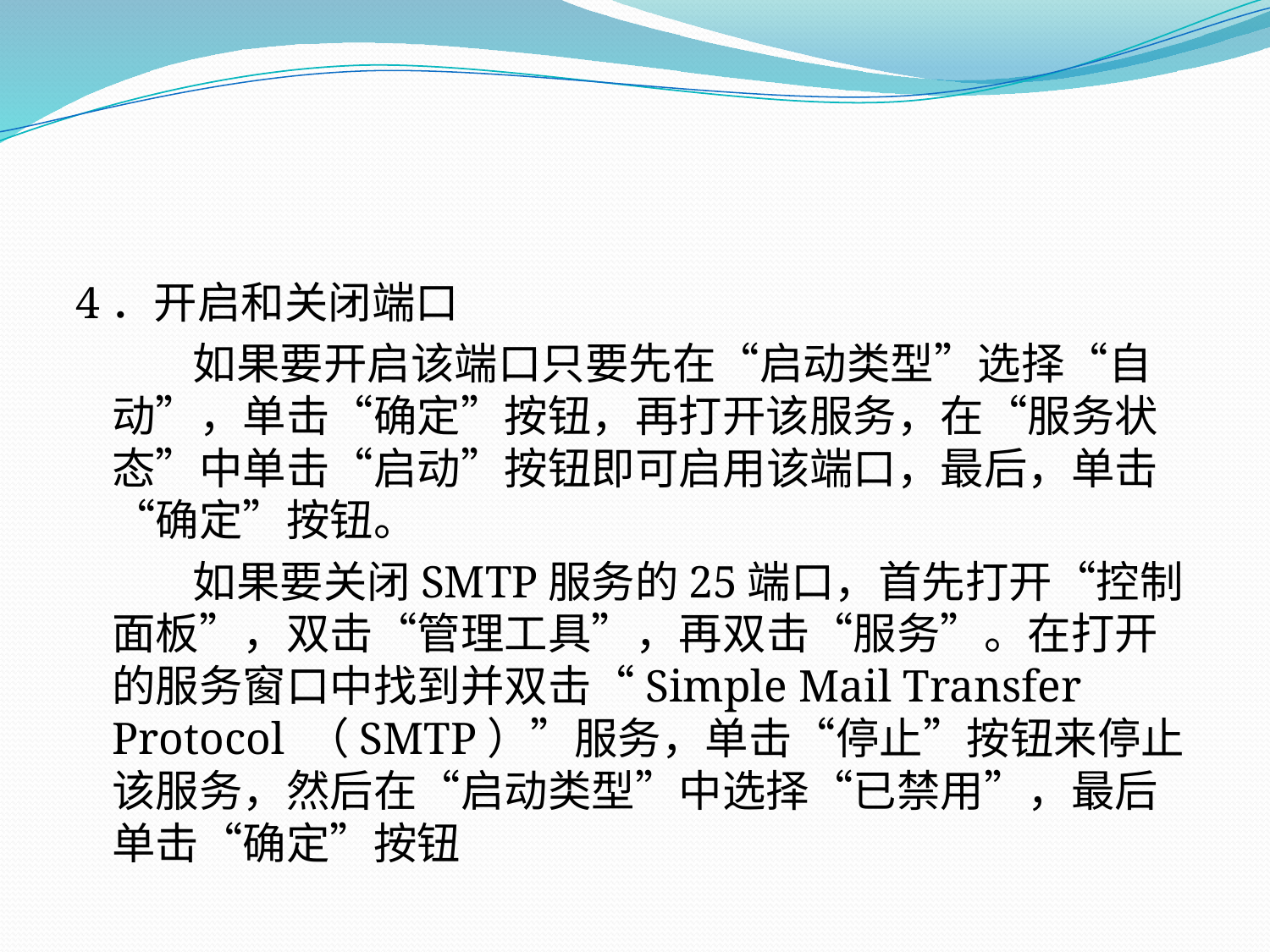

#
4．开启和关闭端口
           如果要开启该端口只要先在“启动类型”选择“自动”，单击“确定”按钮，再打开该服务，在“服务状态”中单击“启动”按钮即可启用该端口，最后，单击“确定”按钮。
           如果要关闭SMTP服务的25端口，首先打开“控制面板”，双击“管理工具”，再双击“服务”。在打开的服务窗口中找到并双击“Simple Mail Transfer Protocol （SMTP）”服务，单击“停止”按钮来停止该服务，然后在“启动类型”中选择“已禁用”，最后单击“确定”按钮